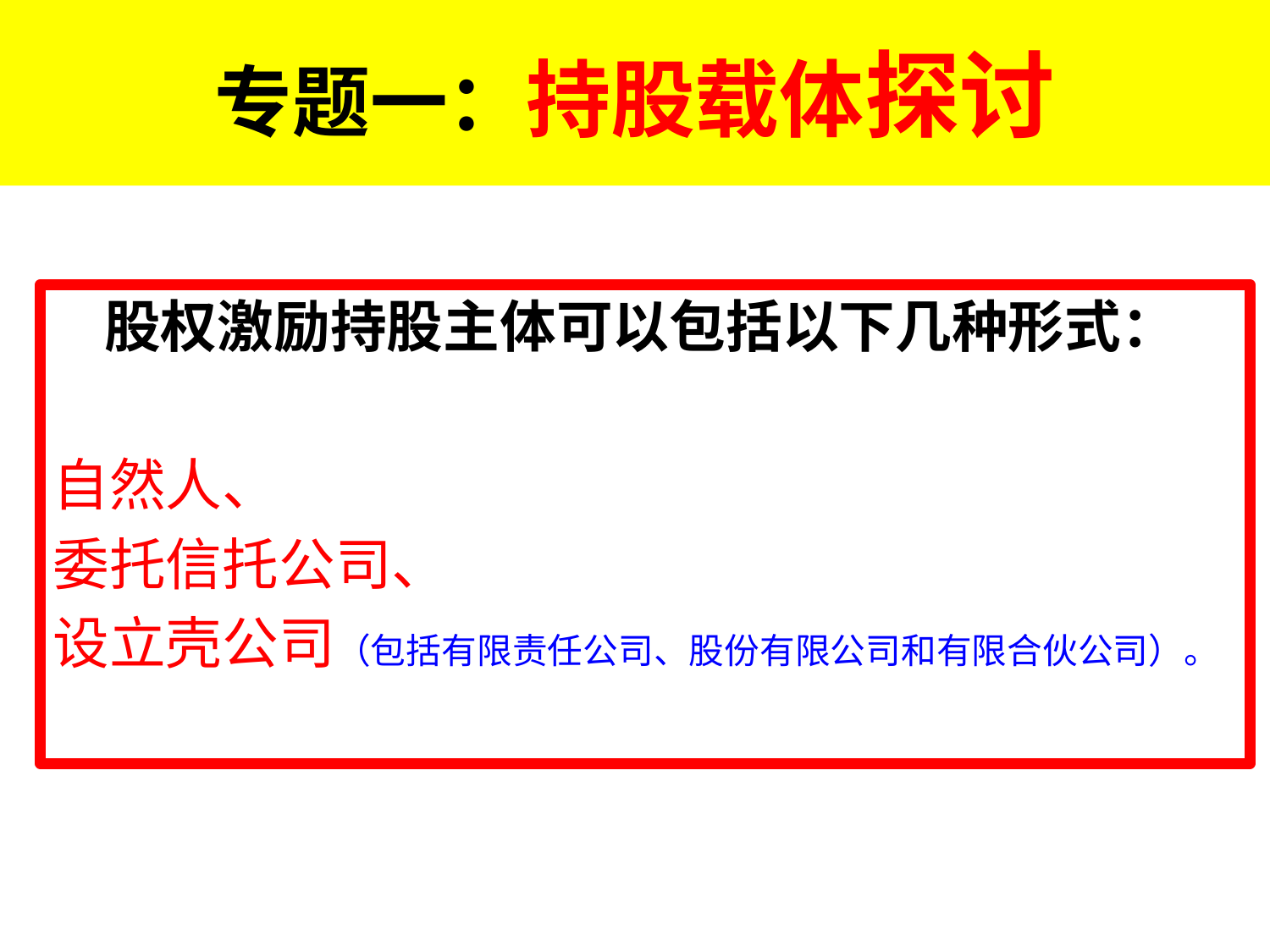

专题一：持股载体探讨
   股权激励持股主体可以包括以下几种形式：

自然人、
委托信托公司、
设立壳公司（包括有限责任公司、股份有限公司和有限合伙公司）。